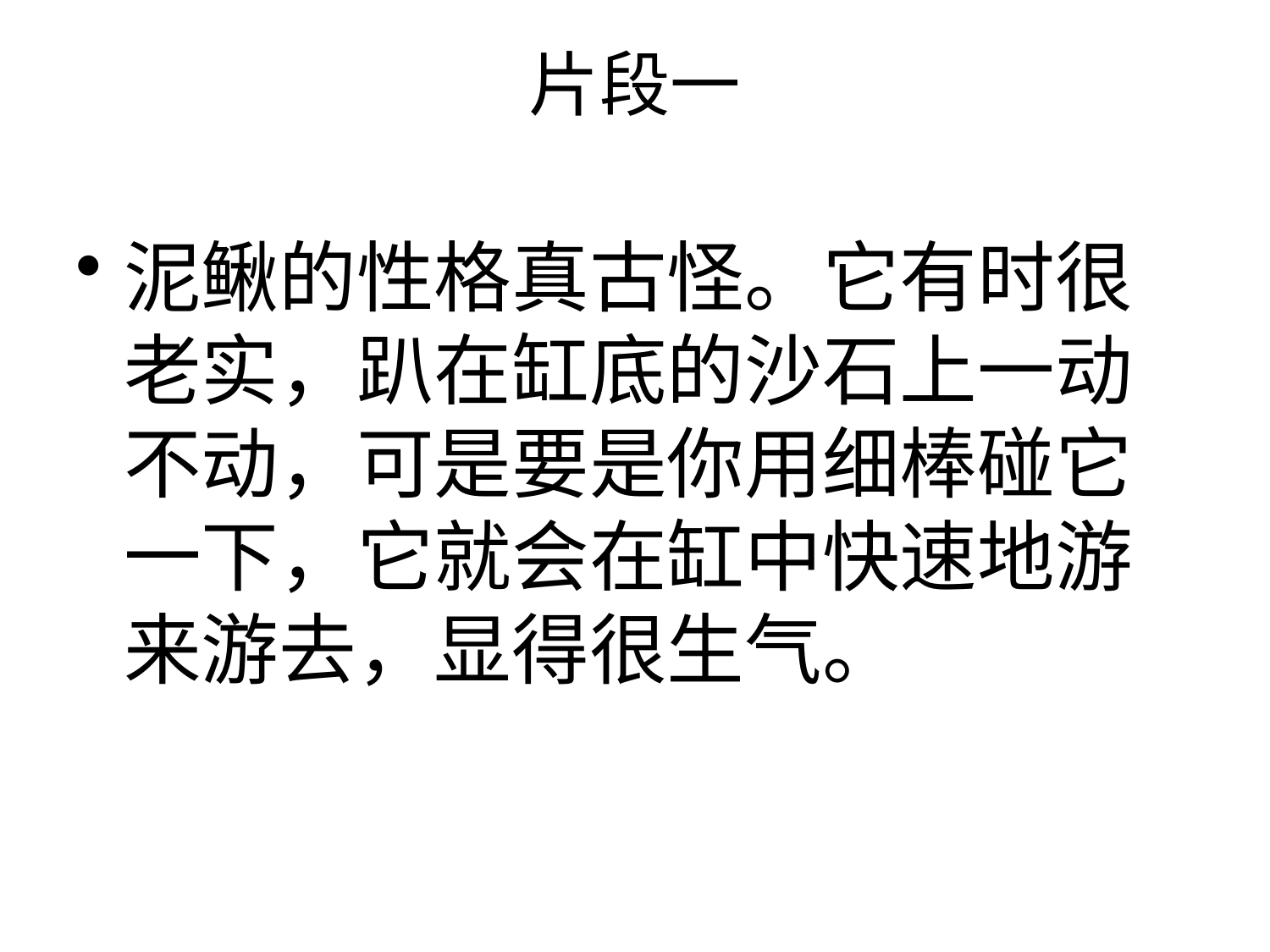

# 片段一
泥鳅的性格真古怪。它有时很老实，趴在缸底的沙石上一动不动，可是要是你用细棒碰它一下，它就会在缸中快速地游来游去，显得很生气。